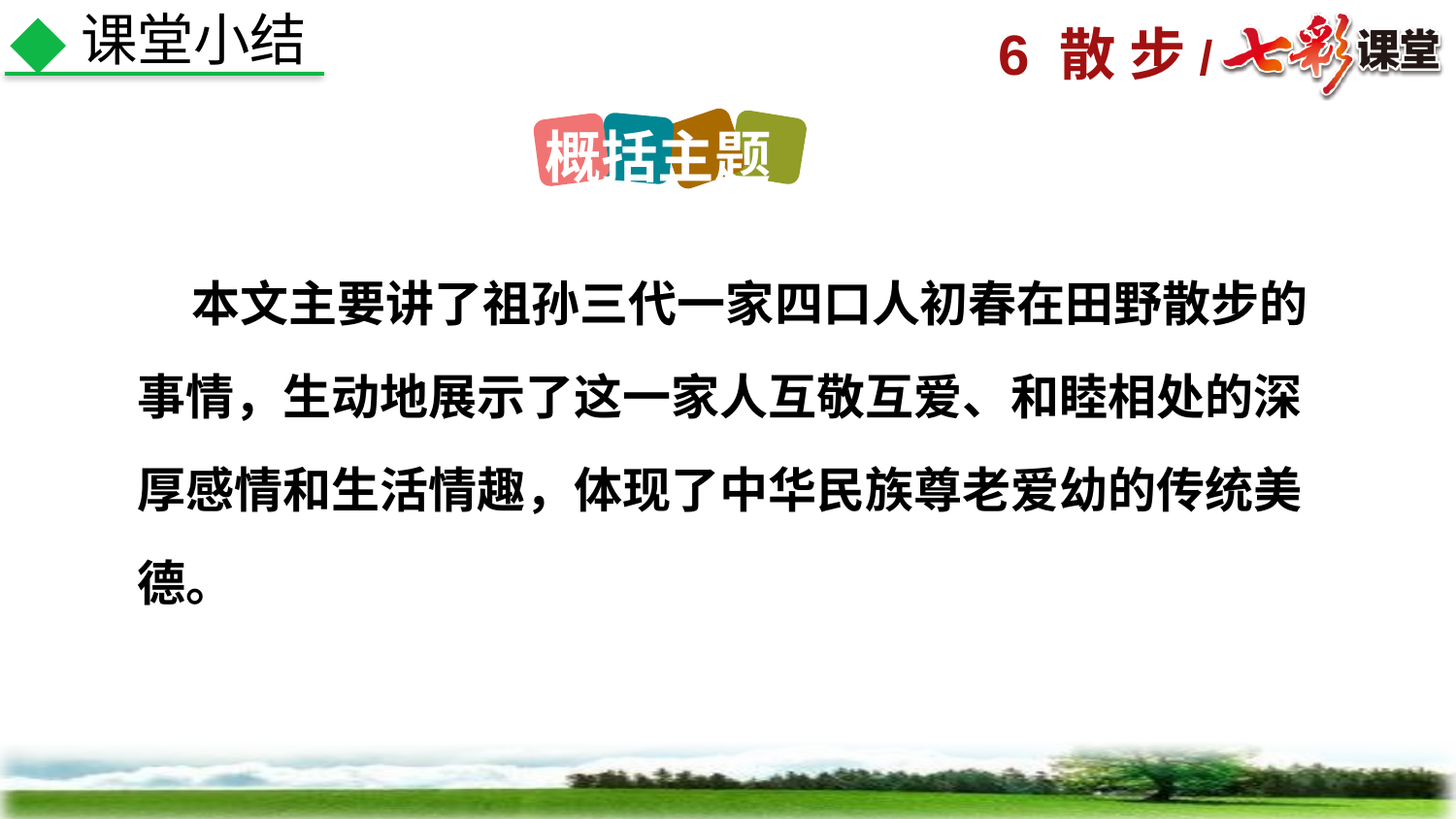

课堂小结

概括主题

    本文主要讲了祖孙三代一家四口人初春在田野散步的事情，生动地展示了这一家人互敬互爱、和睦相处的深厚感情和生活情趣，体现了中华民族尊老爱幼的传统美德。